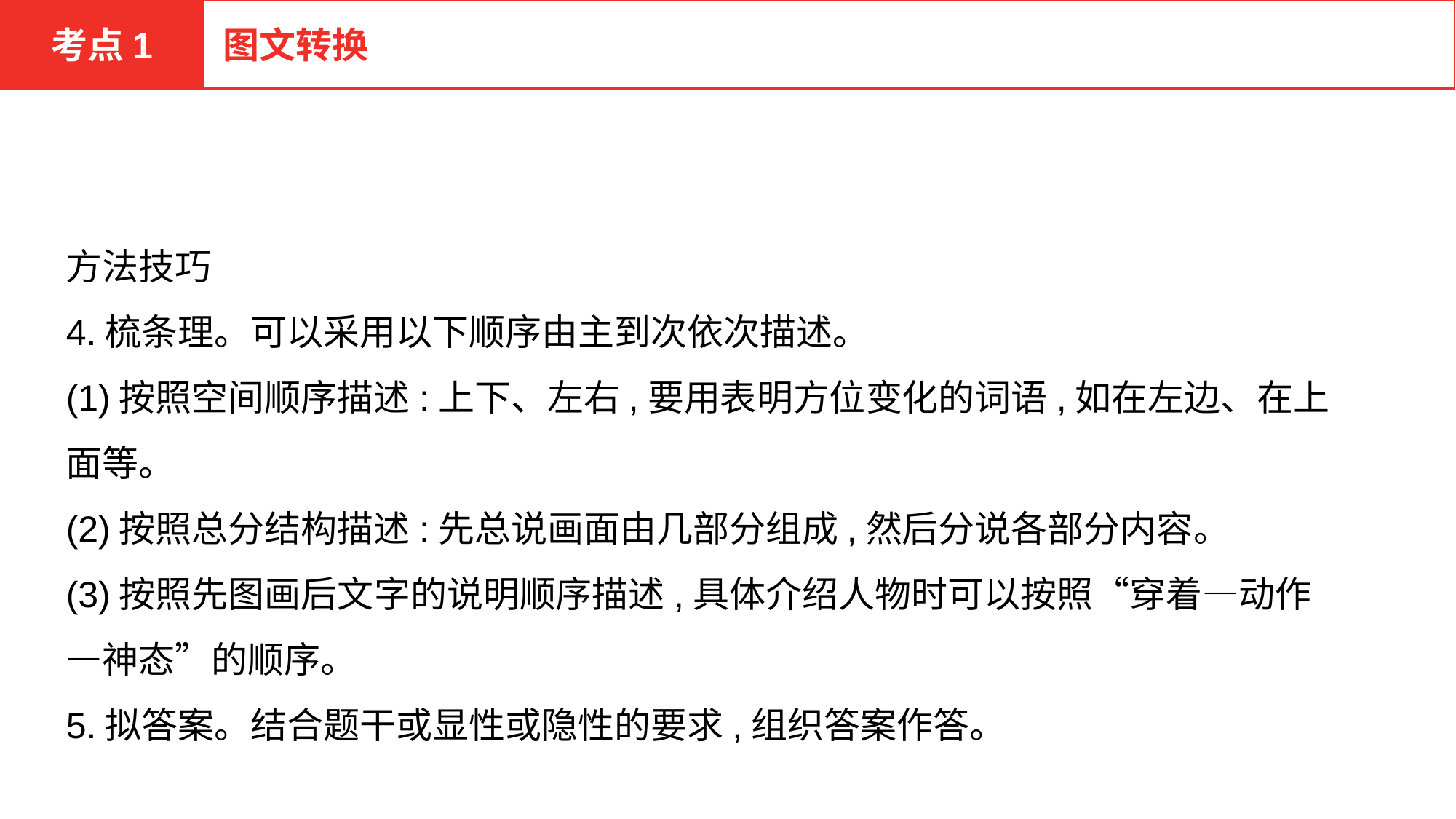

考点1
图文转换
方法技巧
4.梳条理。可以采用以下顺序由主到次依次描述。
(1)按照空间顺序描述:上下、左右,要用表明方位变化的词语,如在左边、在上面等。
(2)按照总分结构描述:先总说画面由几部分组成,然后分说各部分内容。
(3)按照先图画后文字的说明顺序描述,具体介绍人物时可以按照“穿着—动作—神态”的顺序。
5.拟答案。结合题干或显性或隐性的要求,组织答案作答。